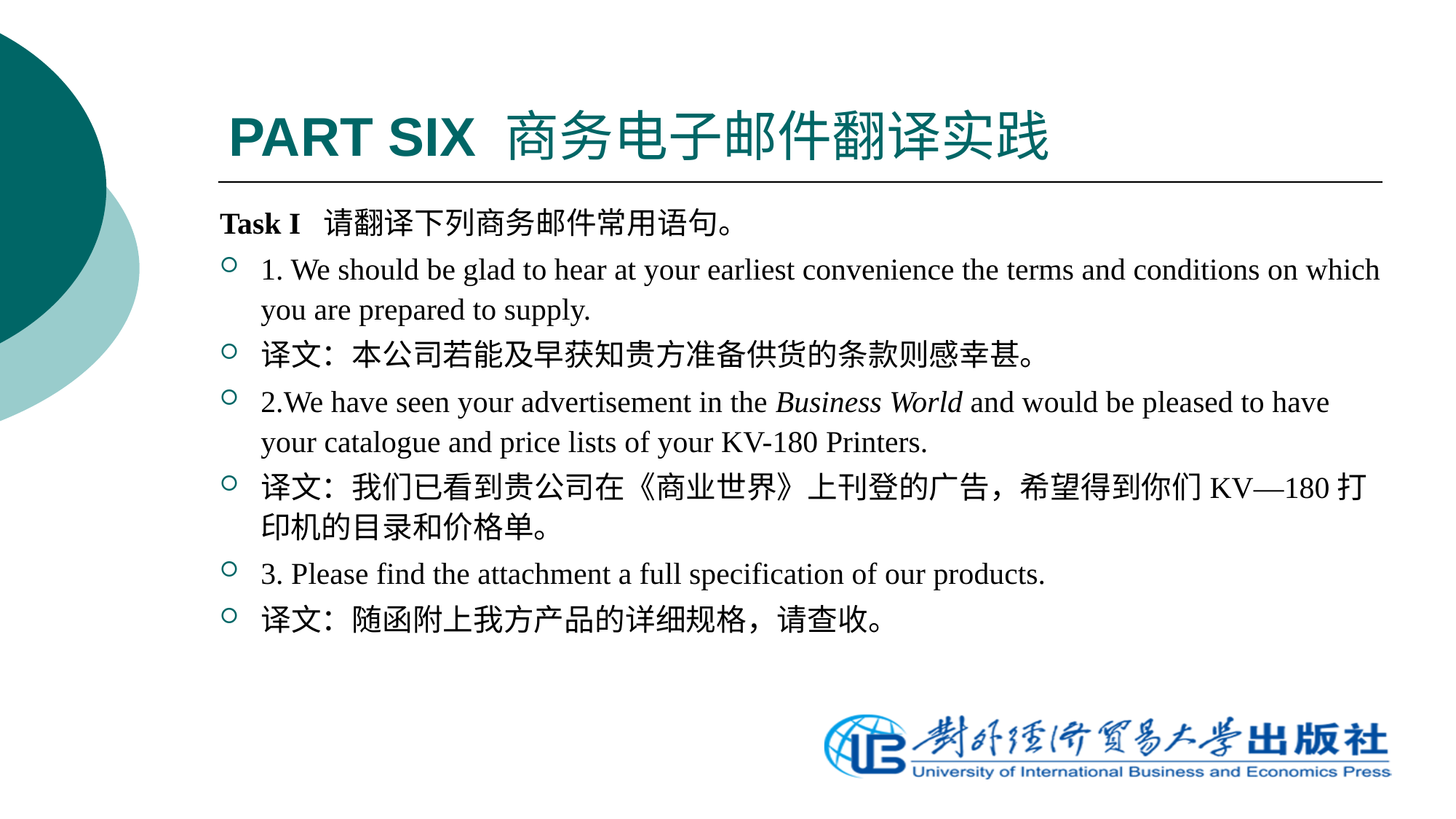

# PART SIX 商务电子邮件翻译实践
Task I  请翻译下列商务邮件常用语句。
1. We should be glad to hear at your earliest convenience the terms and conditions on which you are prepared to supply.
译文：本公司若能及早获知贵方准备供货的条款则感幸甚。
2.We have seen your advertisement in the Business World and would be pleased to have your catalogue and price lists of your KV-180 Printers.
译文：我们已看到贵公司在《商业世界》上刊登的广告，希望得到你们KV—180打印机的目录和价格单。
3. Please find the attachment a full specification of our products.
译文：随函附上我方产品的详细规格，请查收。